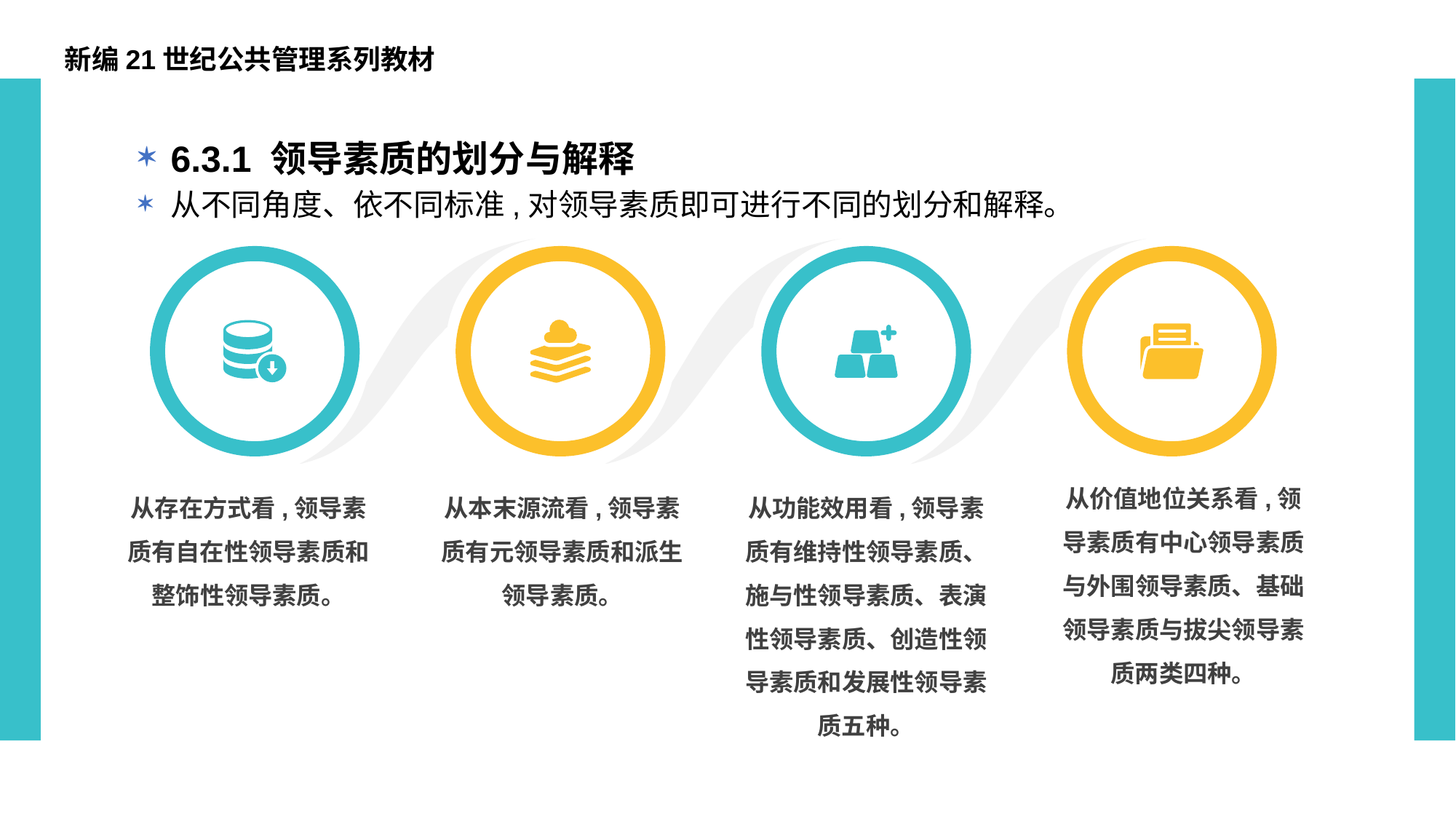

新编21世纪公共管理系列教材
6.3.1 领导素质的划分与解释
从不同角度、依不同标准,对领导素质即可进行不同的划分和解释。

从价值地位关系看,领导素质有中心领导素质与外围领导素质、基础领导素质与拔尖领导素质两类四种。
从存在方式看,领导素质有自在性领导素质和整饰性领导素质。
从本末源流看,领导素质有元领导素质和派生领导素质。
从功能效用看,领导素质有维持性领导素质、施与性领导素质、表演性领导素质、创造性领导素质和发展性领导素质五种。